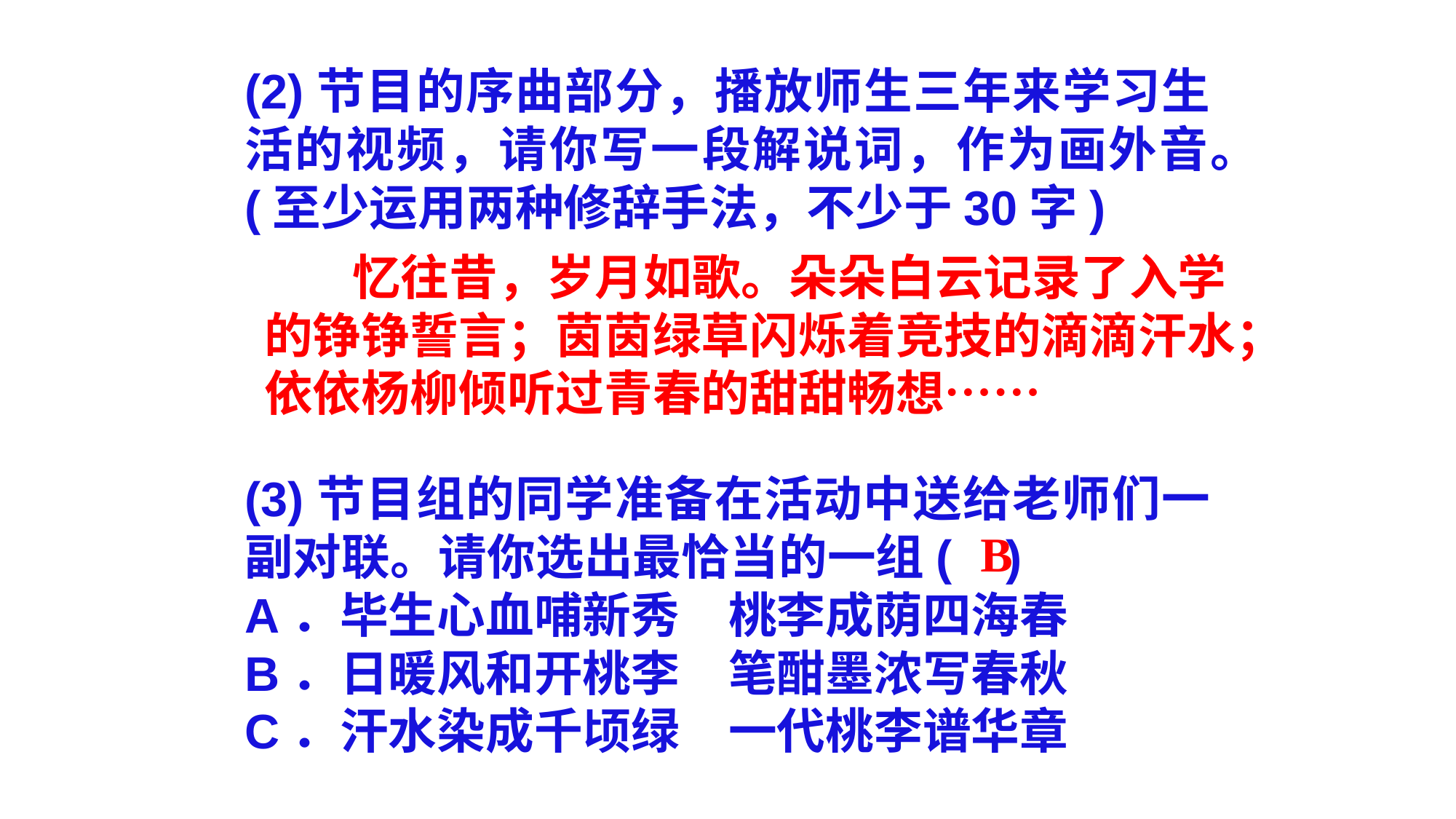

(2)节目的序曲部分，播放师生三年来学习生活的视频，请你写一段解说词，作为画外音。(至少运用两种修辞手法，不少于30字)

(3)节目组的同学准备在活动中送给老师们一副对联。请你选出最恰当的一组(    )
A．毕生心血哺新秀　桃李成荫四海春
B．日暖风和开桃李　笔酣墨浓写春秋
C．汗水染成千顷绿　一代桃李谱华章
    忆往昔，岁月如歌。朵朵白云记录了入学的铮铮誓言；茵茵绿草闪烁着竞技的滴滴汗水；依依杨柳倾听过青春的甜甜畅想……
B